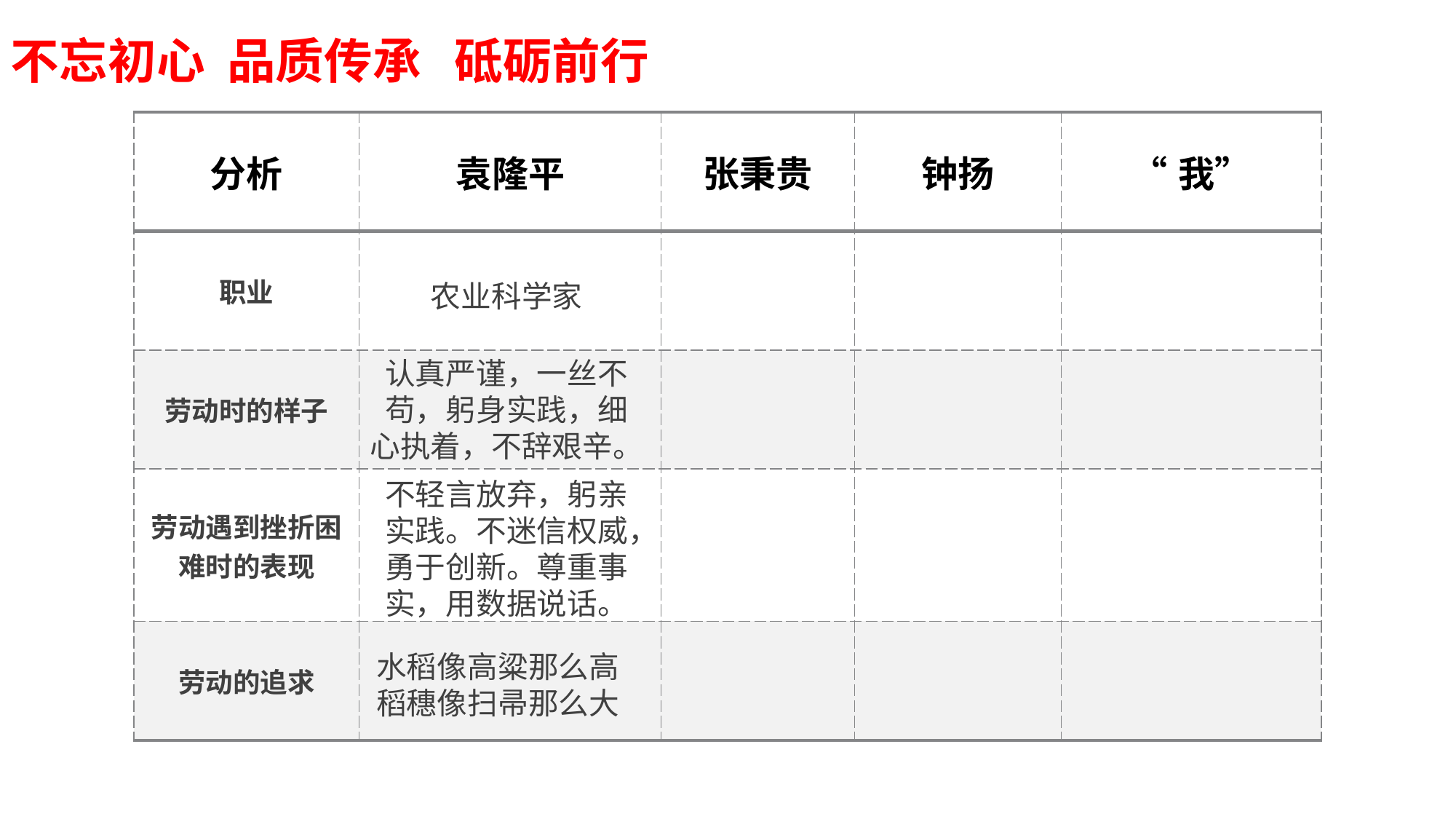

不忘初心  品质传承   砥砺前行

| 分析 | 袁隆平 | 张秉贵 | 钟扬 | “我” |
| --- | --- | --- | --- | --- |
| 职业 |  |  |  |  |
| 劳动时的样子 |  |  |  |  |
| 劳动遇到挫折困难时的表现 |  |  |  |  |
| 劳动的追求 |  |  |  |  |
农业科学家
认真严谨，一丝不
苟，躬身实践，细
心执着，不辞艰辛。
不轻言放弃，躬亲
实践。不迷信权威，
勇于创新。尊重事
实，用数据说话。
水稻像高粱那么高
稻穗像扫帚那么大